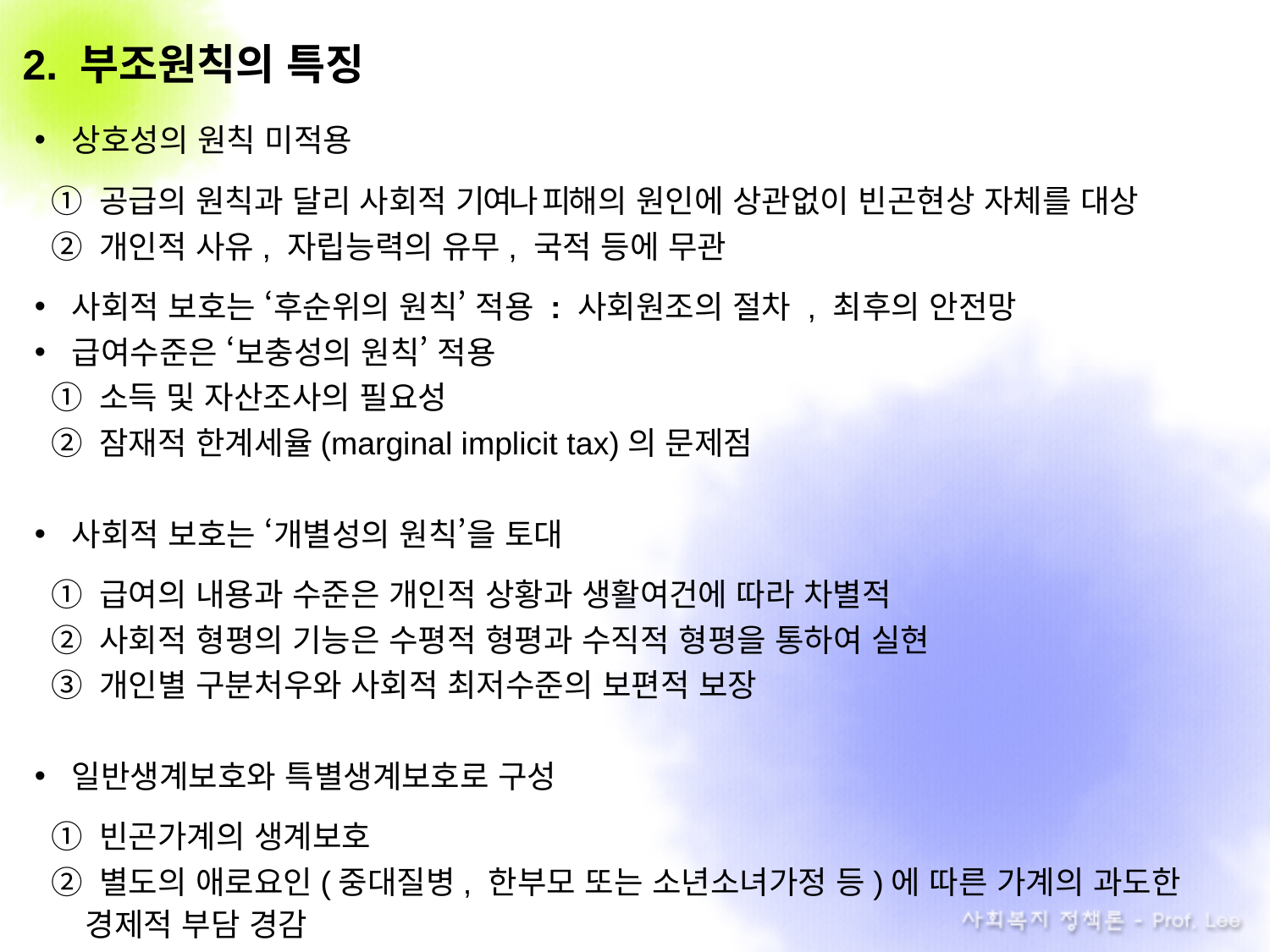

2. 부조원칙의 특징

상호성의 원칙 미적용

① 공급의 원칙과 달리 사회적 기여나 피해의 원인에 상관없이 빈곤현상 자체를 대상
② 개인적 사유, 자립능력의 유무, 국적 등에 무관

사회적 보호는 ‘후순위의 원칙’ 적용 : 사회원조의 절차 , 최후의 안전망
급여수준은 ‘보충성의 원칙’ 적용
① 소득 및 자산조사의 필요성
② 잠재적 한계세율(marginal implicit tax)의 문제점

사회적 보호는 ‘개별성의 원칙’을 토대

① 급여의 내용과 수준은 개인적 상황과 생활여건에 따라 차별적
② 사회적 형평의 기능은 수평적 형평과 수직적 형평을 통하여 실현
③ 개인별 구분처우와 사회적 최저수준의 보편적 보장

일반생계보호와 특별생계보호로 구성

① 빈곤가계의 생계보호
② 별도의 애로요인(중대질병, 한부모 또는 소년소녀가정 등)에 따른 가계의 과도한 경제적 부담 경감